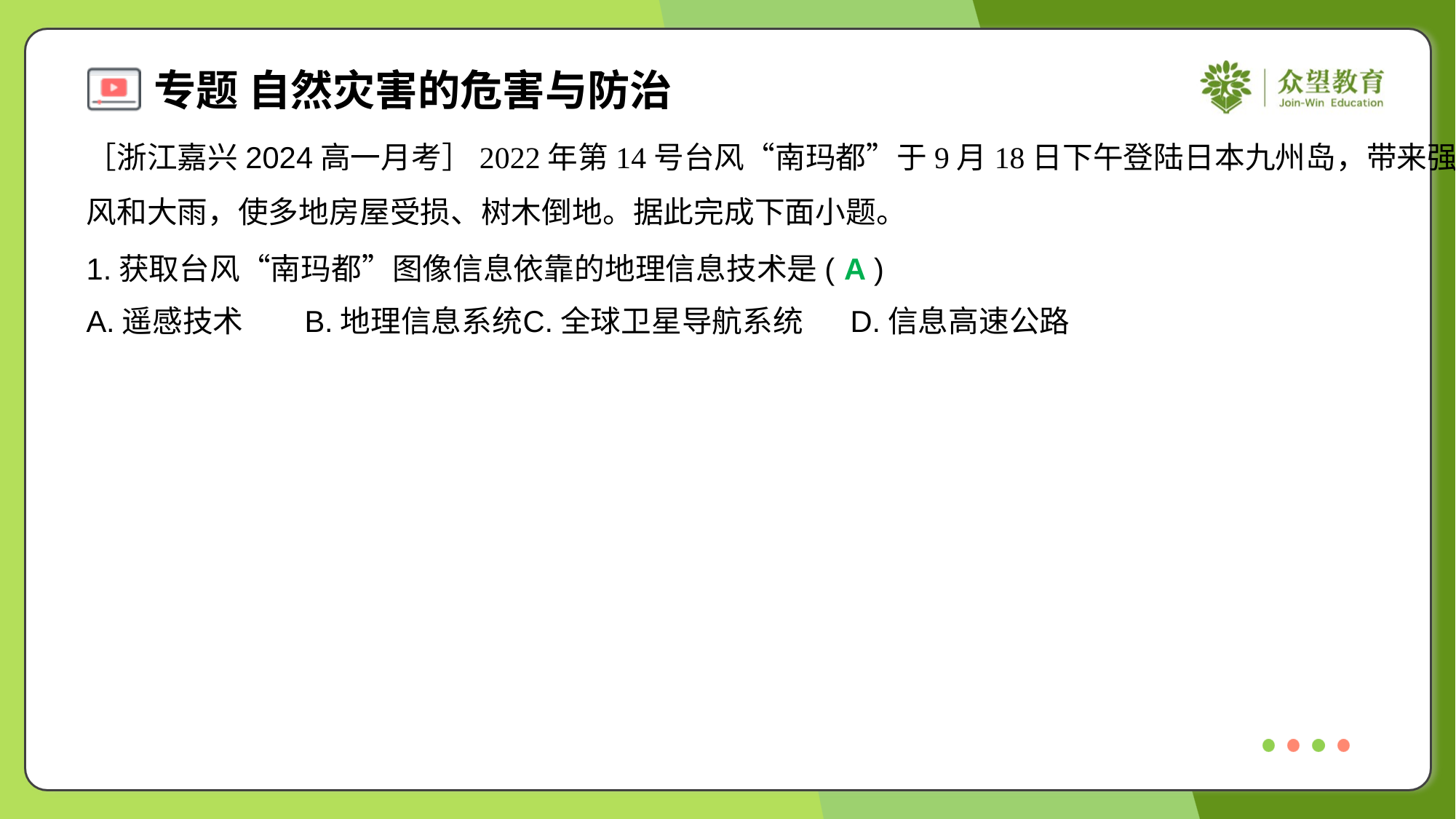

［浙江嘉兴2024高一月考］2022年第14号台风“南玛都”于9月18日下午登陆日本九州岛，带来强
风和大雨，使多地房屋受损、树木倒地。据此完成下面小题。
1.获取台风“南玛都”图像信息依靠的地理信息技术是(     )
A
A.遥感技术	B.地理信息系统	C.全球卫星导航系统	D.信息高速公路